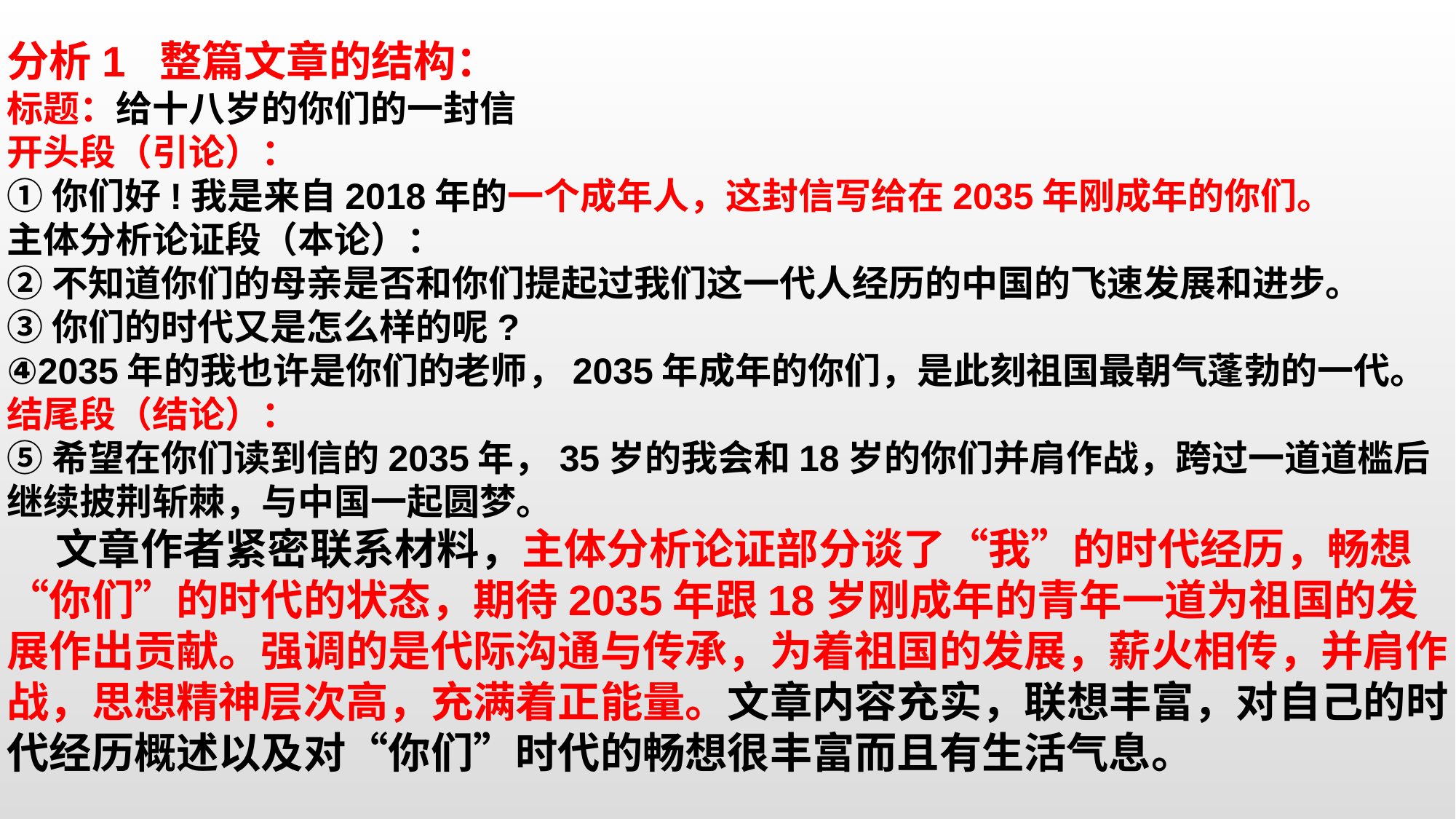

分析1  整篇文章的结构：
标题：给十八岁的你们的一封信
开头段（引论）：
①你们好!我是来自2018年的一个成年人，这封信写给在2035年刚成年的你们。
主体分析论证段（本论）：
②不知道你们的母亲是否和你们提起过我们这一代人经历的中国的飞速发展和进步。
③你们的时代又是怎么样的呢?
④2035年的我也许是你们的老师，2035年成年的你们，是此刻祖国最朝气蓬勃的一代。
结尾段（结论）：
⑤希望在你们读到信的2035年，35岁的我会和18岁的你们并肩作战，跨过一道道槛后继续披荆斩棘，与中国一起圆梦。
    文章作者紧密联系材料，主体分析论证部分谈了“我”的时代经历，畅想“你们”的时代的状态，期待2035年跟18岁刚成年的青年一道为祖国的发展作出贡献。强调的是代际沟通与传承，为着祖国的发展，薪火相传，并肩作战，思想精神层次高，充满着正能量。文章内容充实，联想丰富，对自己的时代经历概述以及对“你们”时代的畅想很丰富而且有生活气息。